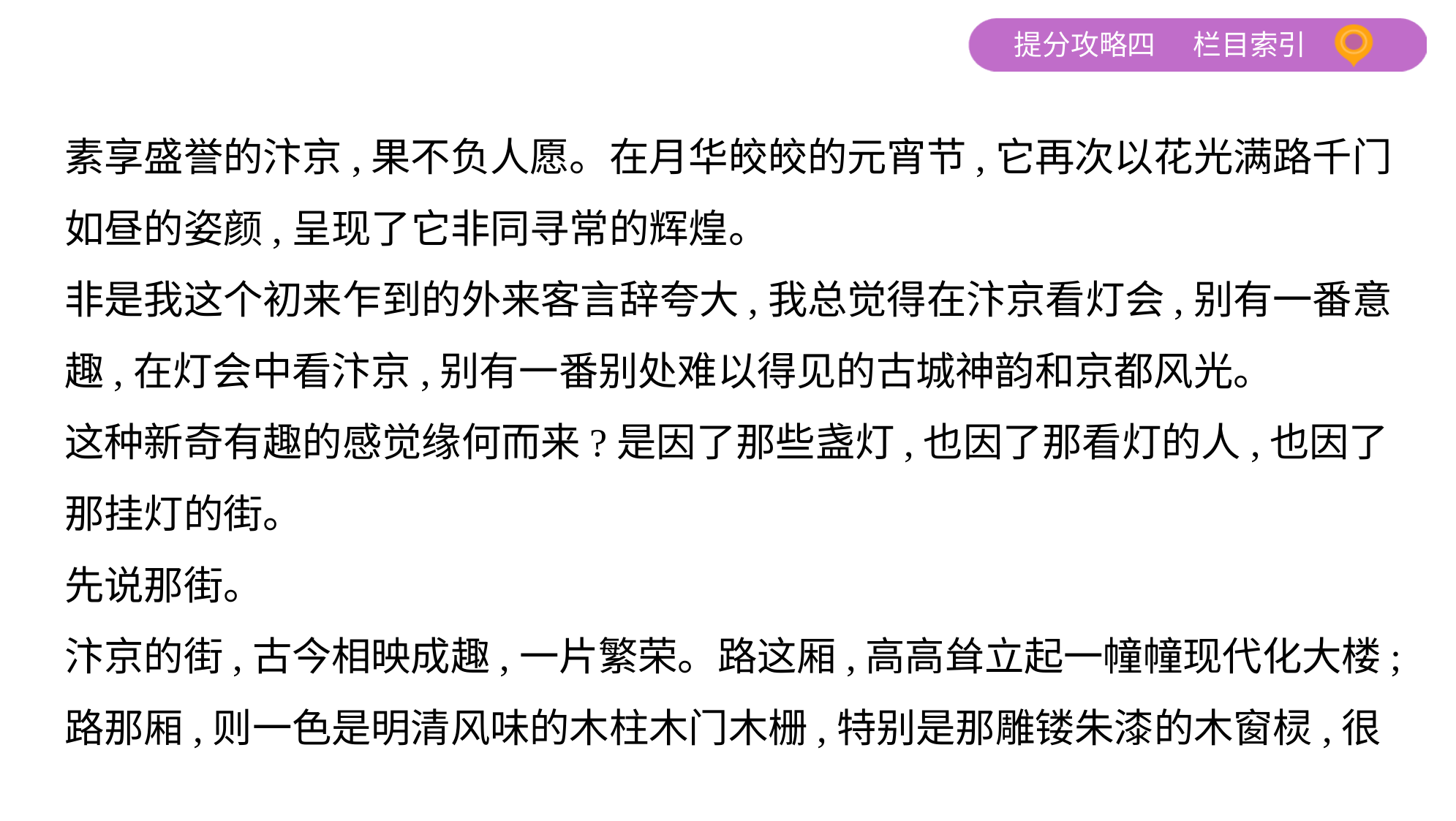

素享盛誉的汴京,果不负人愿。在月华皎皎的元宵节,它再次以花光满路千门
如昼的姿颜,呈现了它非同寻常的辉煌。
非是我这个初来乍到的外来客言辞夸大,我总觉得在汴京看灯会,别有一番意
趣,在灯会中看汴京,别有一番别处难以得见的古城神韵和京都风光。
这种新奇有趣的感觉缘何而来?是因了那些盏灯,也因了那看灯的人,也因了
那挂灯的街。
先说那街。
汴京的街,古今相映成趣,一片繁荣。路这厢,高高耸立起一幢幢现代化大楼;
路那厢,则一色是明清风味的木柱木门木栅,特别是那雕镂朱漆的木窗棂,很